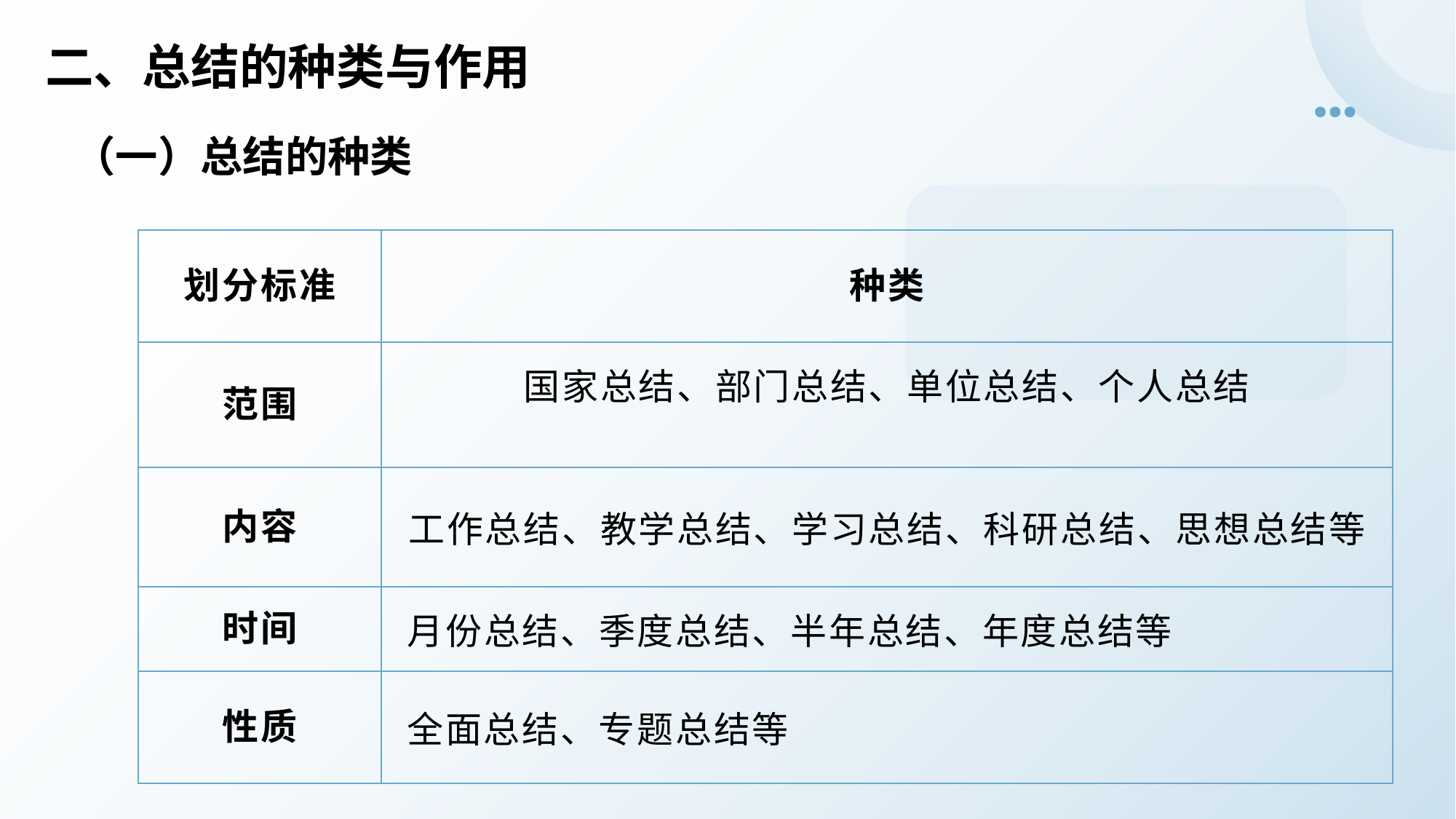

# 二、总结的种类与作用
（一）总结的种类

| 划分标准 | 种类 |
| --- | --- |
| 范围 | 国家总结、部门总结、单位总结、个人总结 |
| 内容 | 工作总结、教学总结、学习总结、科研总结、思想总结等 |
| 时间 | 月份总结、季度总结、半年总结、年度总结等 |
| 性质 | 全面总结、专题总结等 |